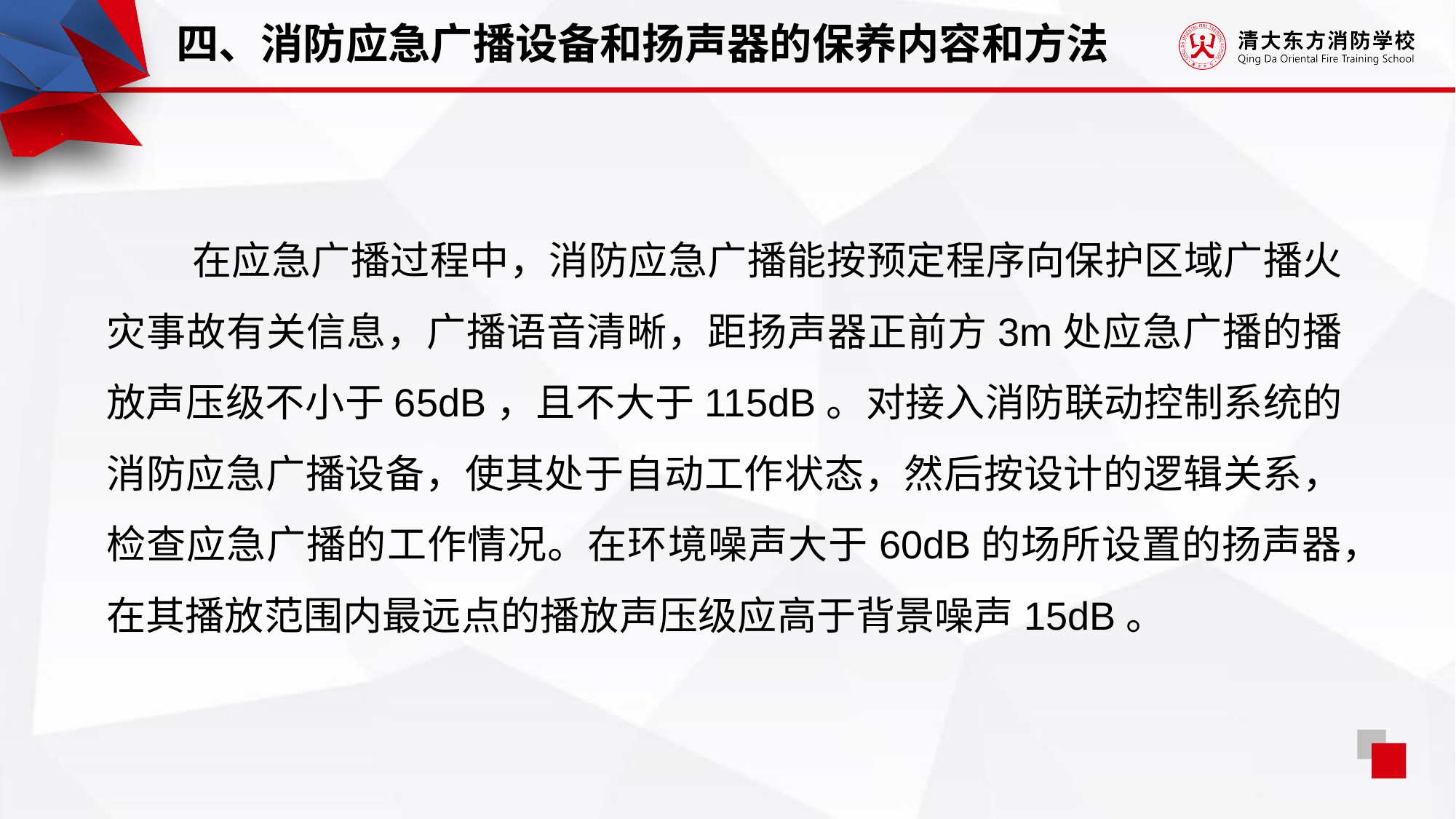

四、消防应急广播设备和扬声器的保养内容和方法

在应急广播过程中，消防应急广播能按预定程序向保护区域广播火灾事故有关信息，广播语音清晰，距扬声器正前方3m处应急广播的播放声压级不小于65dB，且不大于115dB。对接入消防联动控制系统的消防应急广播设备，使其处于自动工作状态，然后按设计的逻辑关系，检查应急广播的工作情况。在环境噪声大于60dB的场所设置的扬声器，在其播放范围内最远点的播放声压级应高于背景噪声15dB。